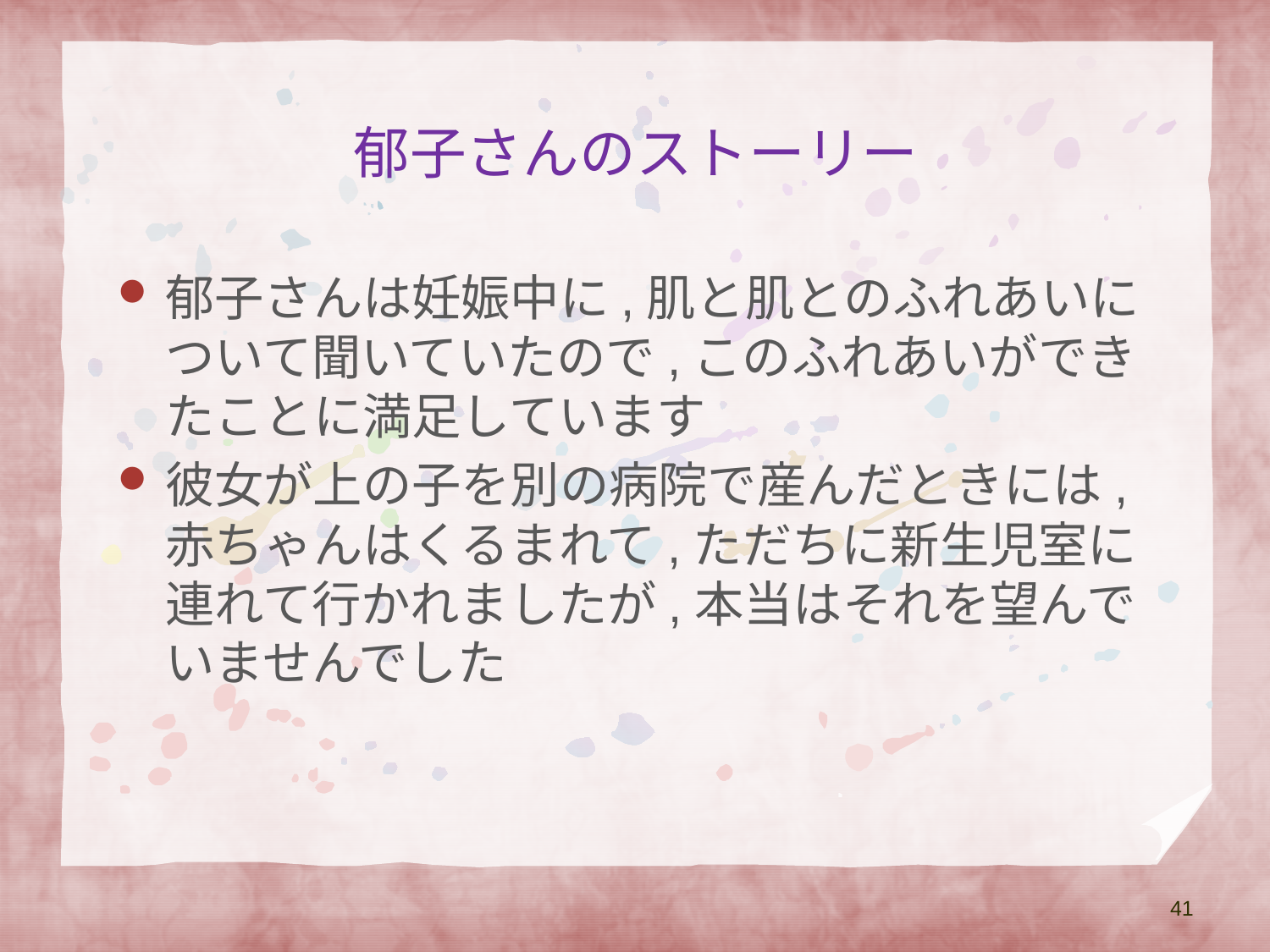

# 郁子さんのストーリー
郁子さんは妊娠中に,肌と肌とのふれあいについて聞いていたので,このふれあいができたことに満足しています
彼女が上の子を別の病院で産んだときには,赤ちゃんはくるまれて,ただちに新生児室に連れて行かれましたが,本当はそれを望んでいませんでした
41